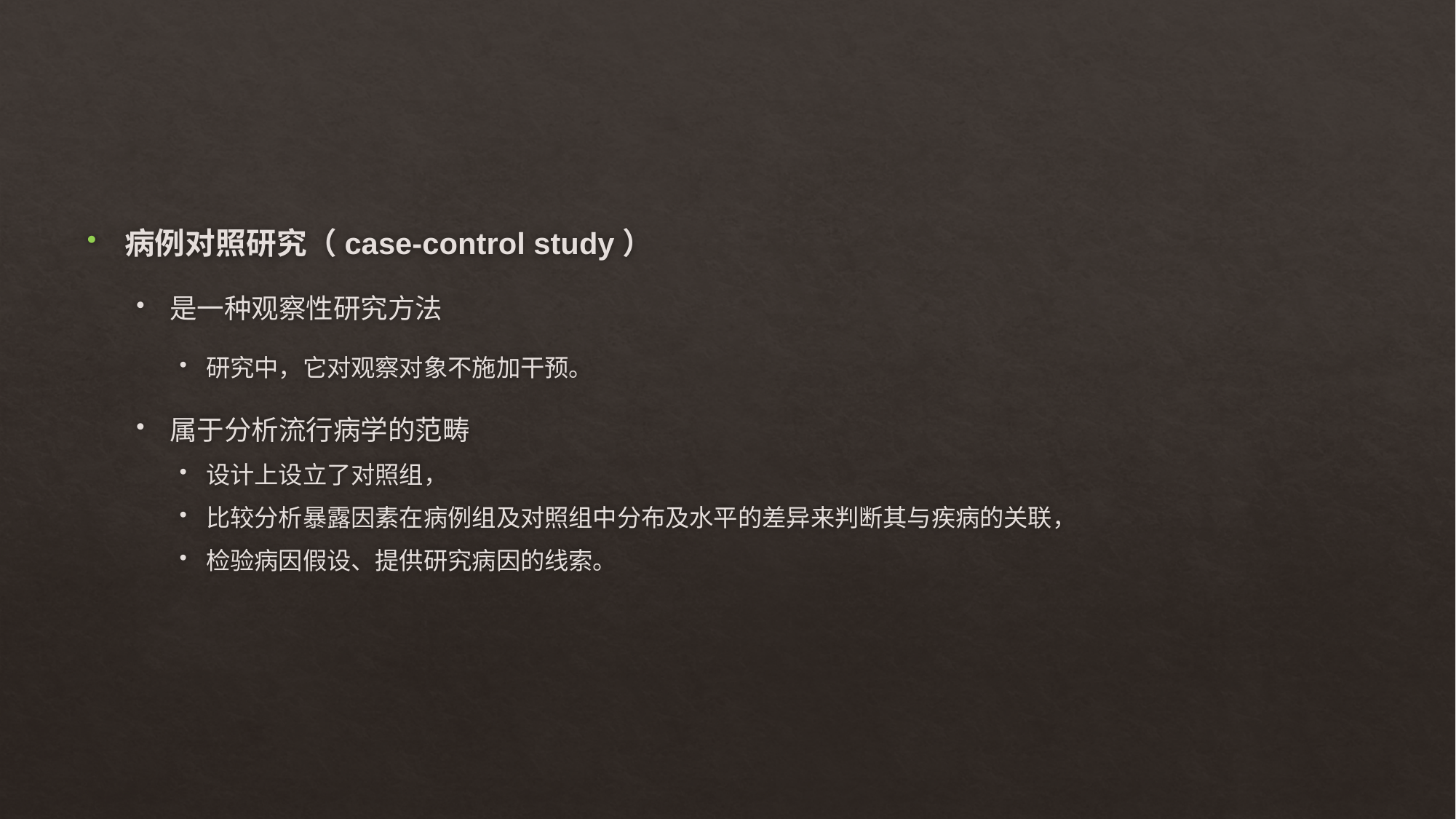

#
病例对照研究（case-control study）
是一种观察性研究方法
研究中，它对观察对象不施加干预。
属于分析流行病学的范畴
设计上设立了对照组，
比较分析暴露因素在病例组及对照组中分布及水平的差异来判断其与疾病的关联，
检验病因假设、提供研究病因的线索。